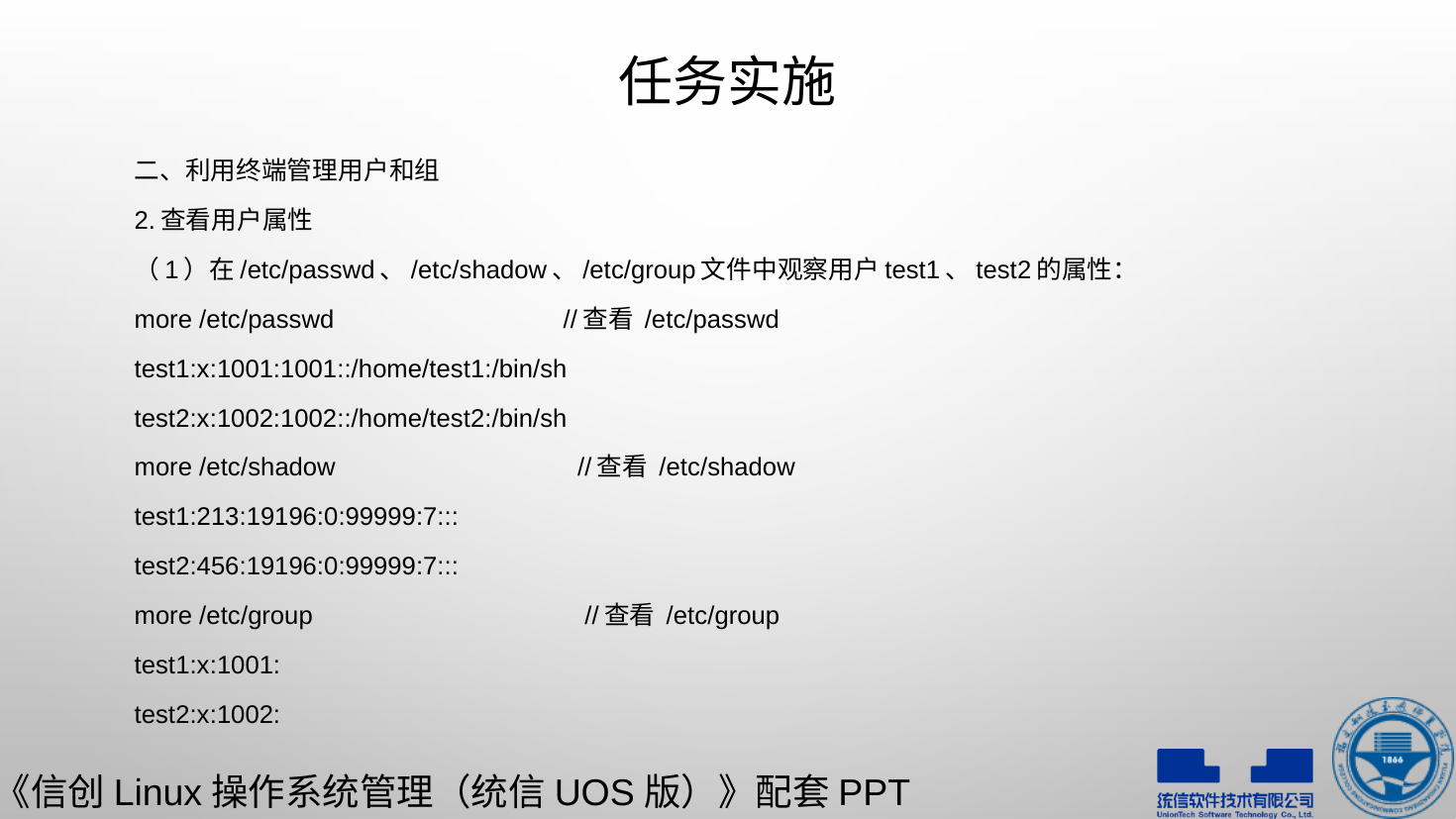

# 任务实施
二、利用终端管理用户和组
2.查看用户属性
（1）在/etc/passwd、/etc/shadow、/etc/group文件中观察用户test1、test2的属性：
more /etc/passwd	                         //查看 /etc/passwd
test1:x:1001:1001::/home/test1:/bin/sh
test2:x:1002:1002::/home/test2:/bin/sh
more /etc/shadow	                           //查看 /etc/shadow
test1:213:19196:0:99999:7:::
test2:456:19196:0:99999:7:::
more /etc/group		                            //查看 /etc/group
test1:x:1001:
test2:x:1002: